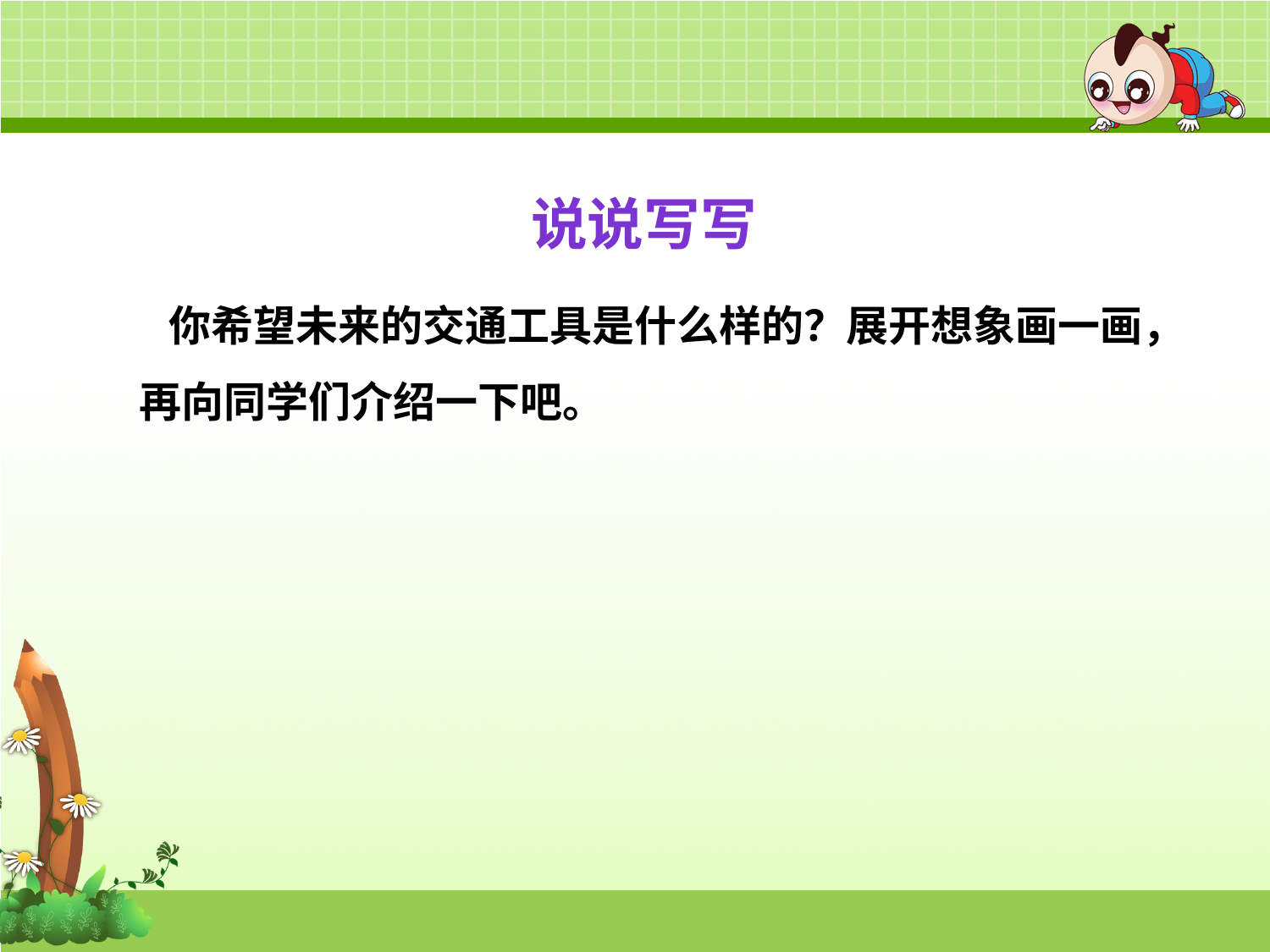

说说写写

       你希望未来的交通工具是什么样的？展开想象画一画，再向同学们介绍一下吧。